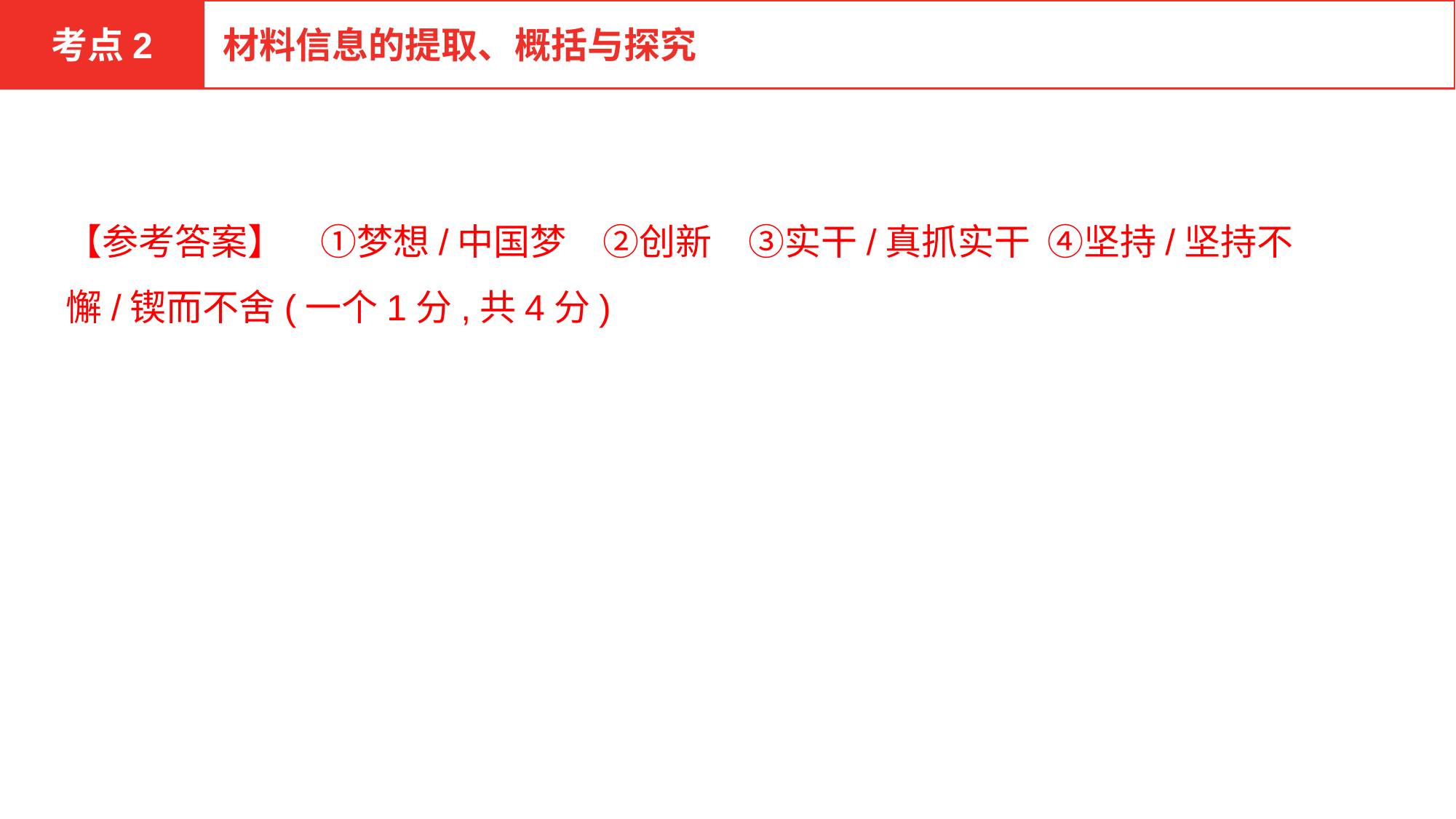

考点2
材料信息的提取、概括与探究

【参考答案】　①梦想/中国梦　②创新　③实干/真抓实干  ④坚持/坚持不懈/锲而不舍(一个1分,共4分)